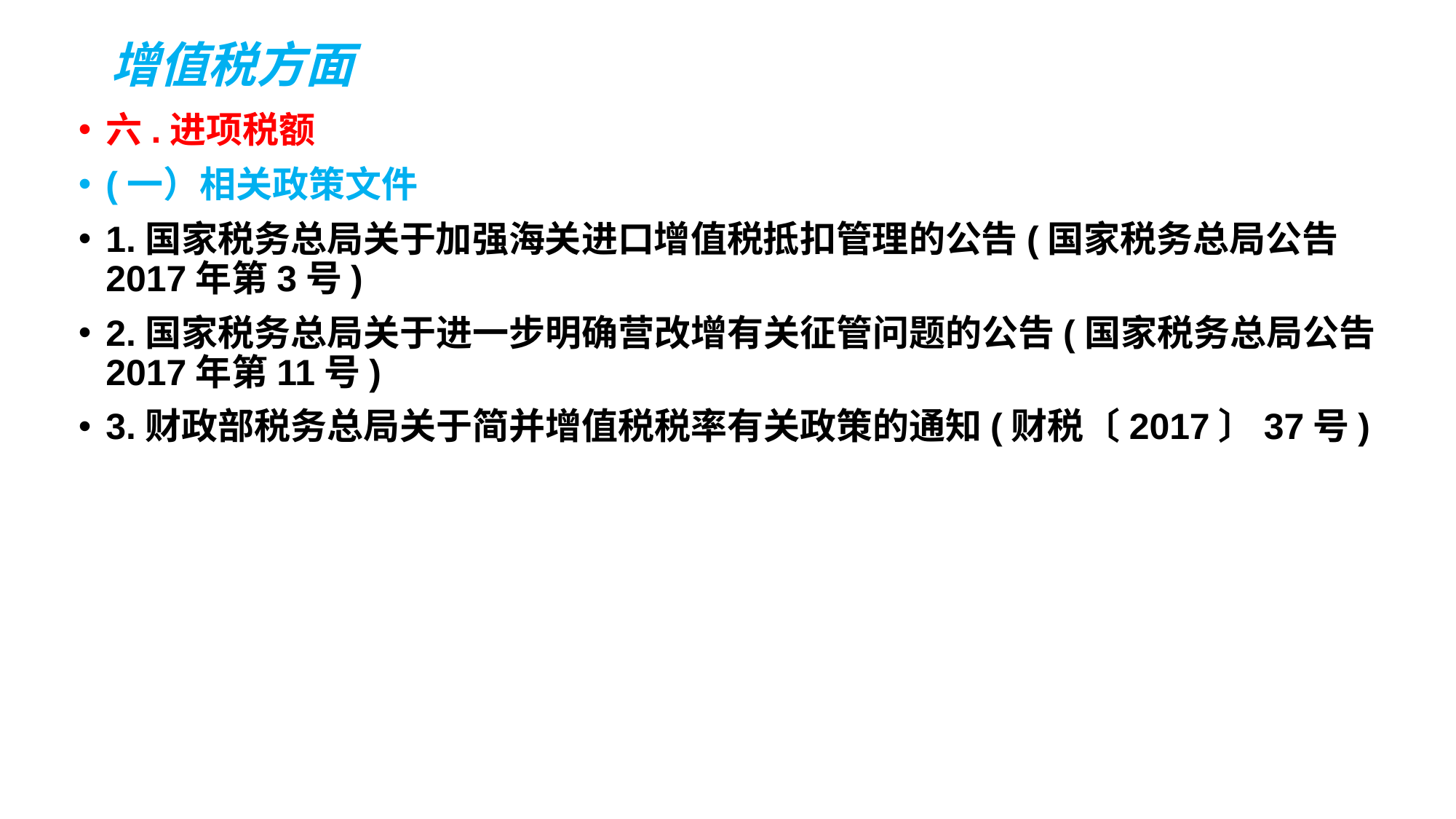

# 增值税方面
六.进项税额
(一）相关政策文件
1.国家税务总局关于加强海关进口增值税抵扣管理的公告(国家税务总局公告2017年第3号)
2.国家税务总局关于进一步明确营改增有关征管问题的公告(国家税务总局公告2017年第11号)
3.财政部税务总局关于简并增值税税率有关政策的通知(财税〔2017〕37号)